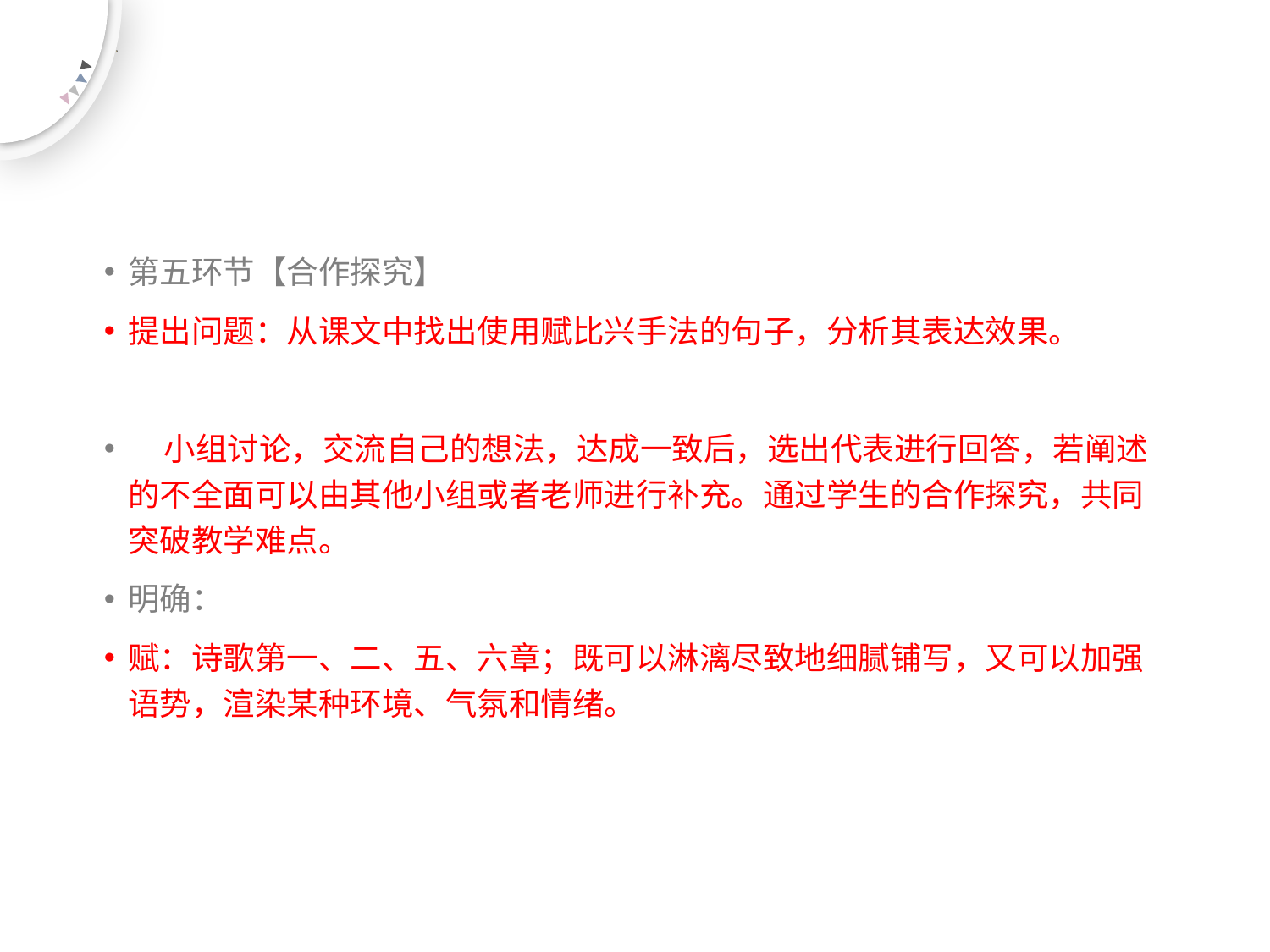

#
第五环节【合作探究】
提出问题：从课文中找出使用赋比兴手法的句子，分析其表达效果。

    小组讨论，交流自己的想法，达成一致后，选出代表进行回答，若阐述的不全面可以由其他小组或者老师进行补充。通过学生的合作探究，共同突破教学难点。
明确：
赋：诗歌第一、二、五、六章；既可以淋漓尽致地细腻铺写，又可以加强语势，渲染某种环境、气氛和情绪。